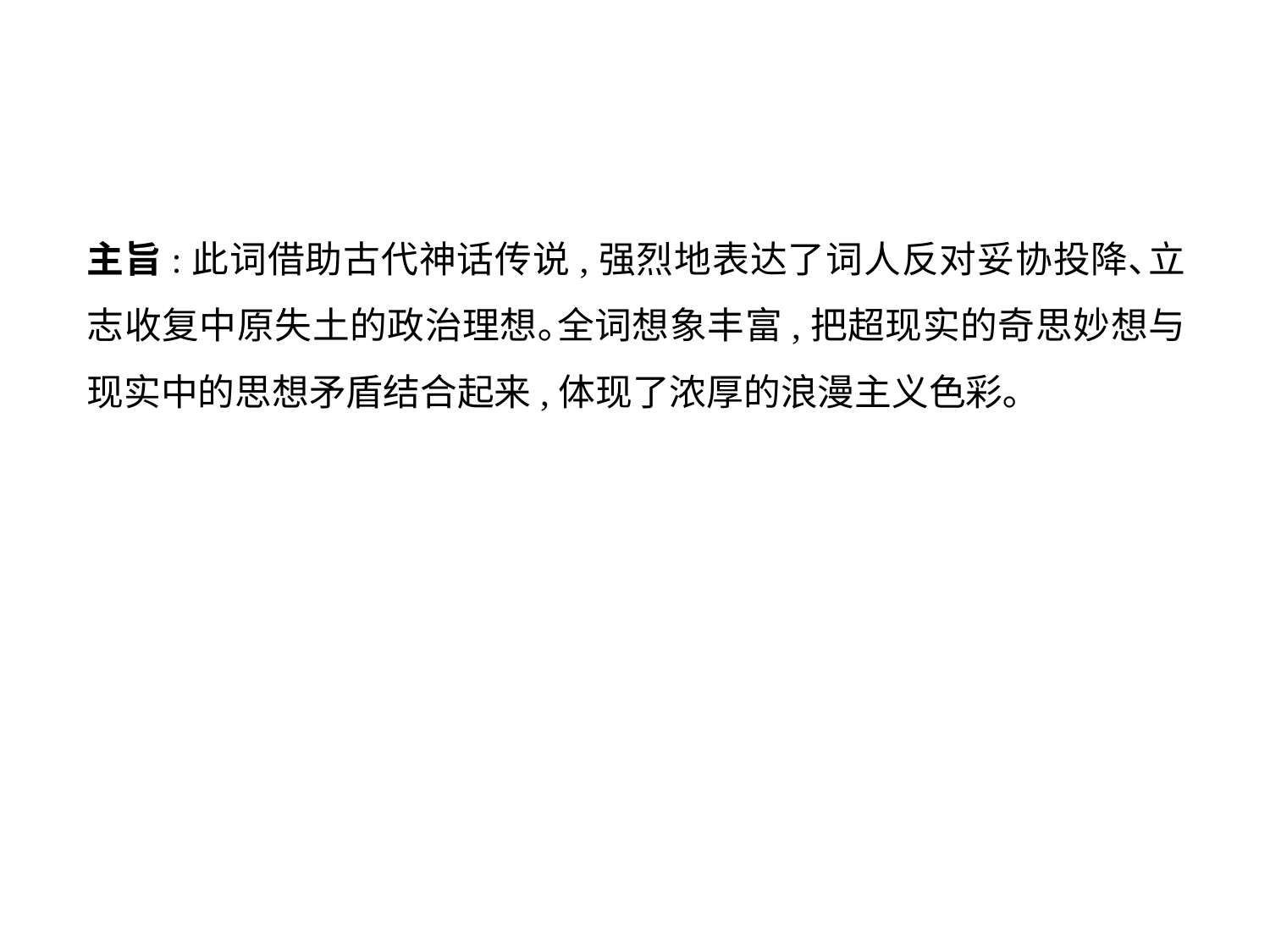

主旨:此词借助古代神话传说,强烈地表达了词人反对妥协投降､立志收复中原失土的政治理想｡全词想象丰富,把超现实的奇思妙想与现实中的思想矛盾结合起来,体现了浓厚的浪漫主义色彩｡